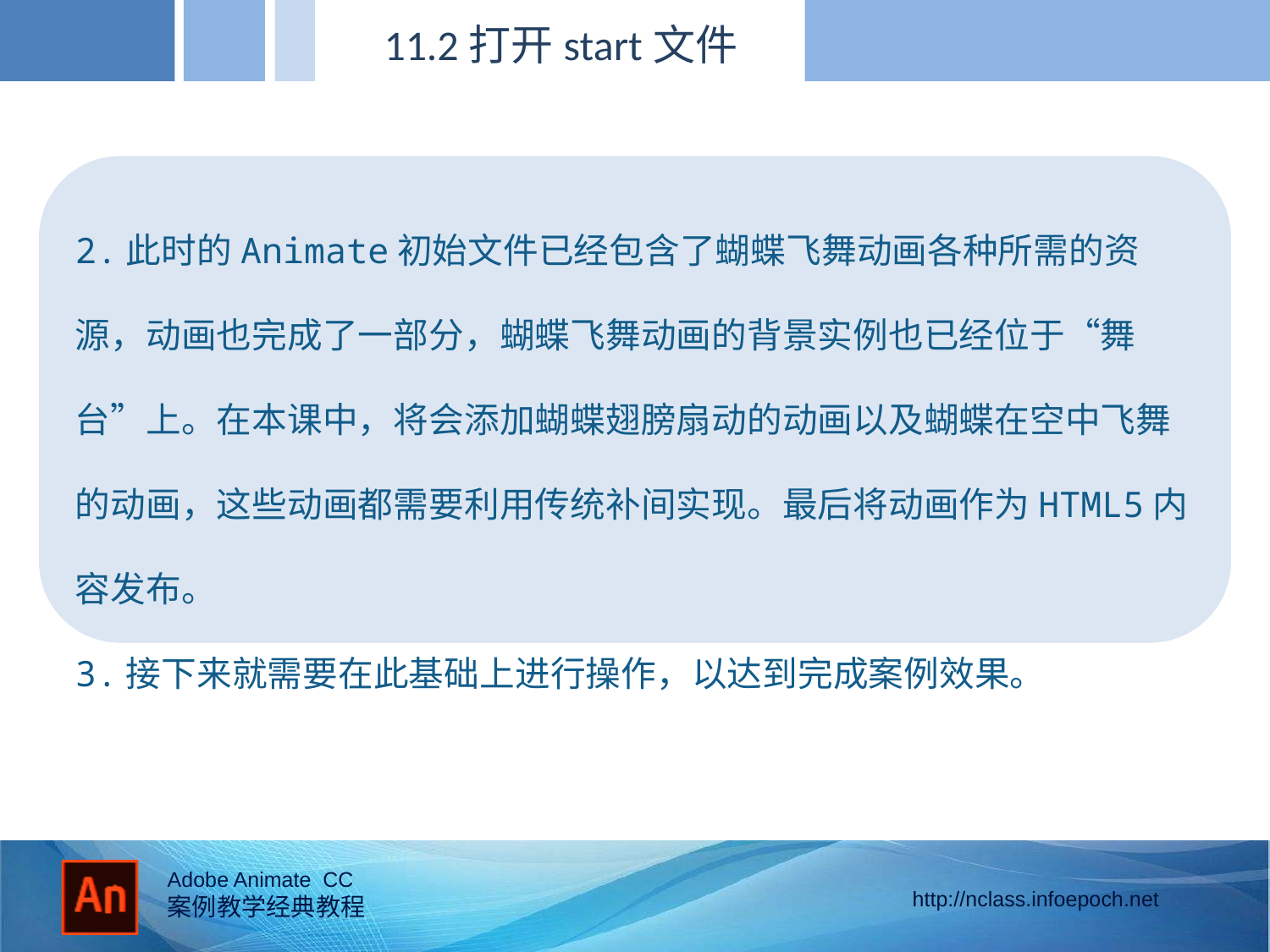

11.2打开start文件
2.此时的Animate初始文件已经包含了蝴蝶飞舞动画各种所需的资源，动画也完成了一部分，蝴蝶飞舞动画的背景实例也已经位于“舞台”上。在本课中，将会添加蝴蝶翅膀扇动的动画以及蝴蝶在空中飞舞的动画，这些动画都需要利用传统补间实现。最后将动画作为HTML5内容发布。
3.接下来就需要在此基础上进行操作，以达到完成案例效果。